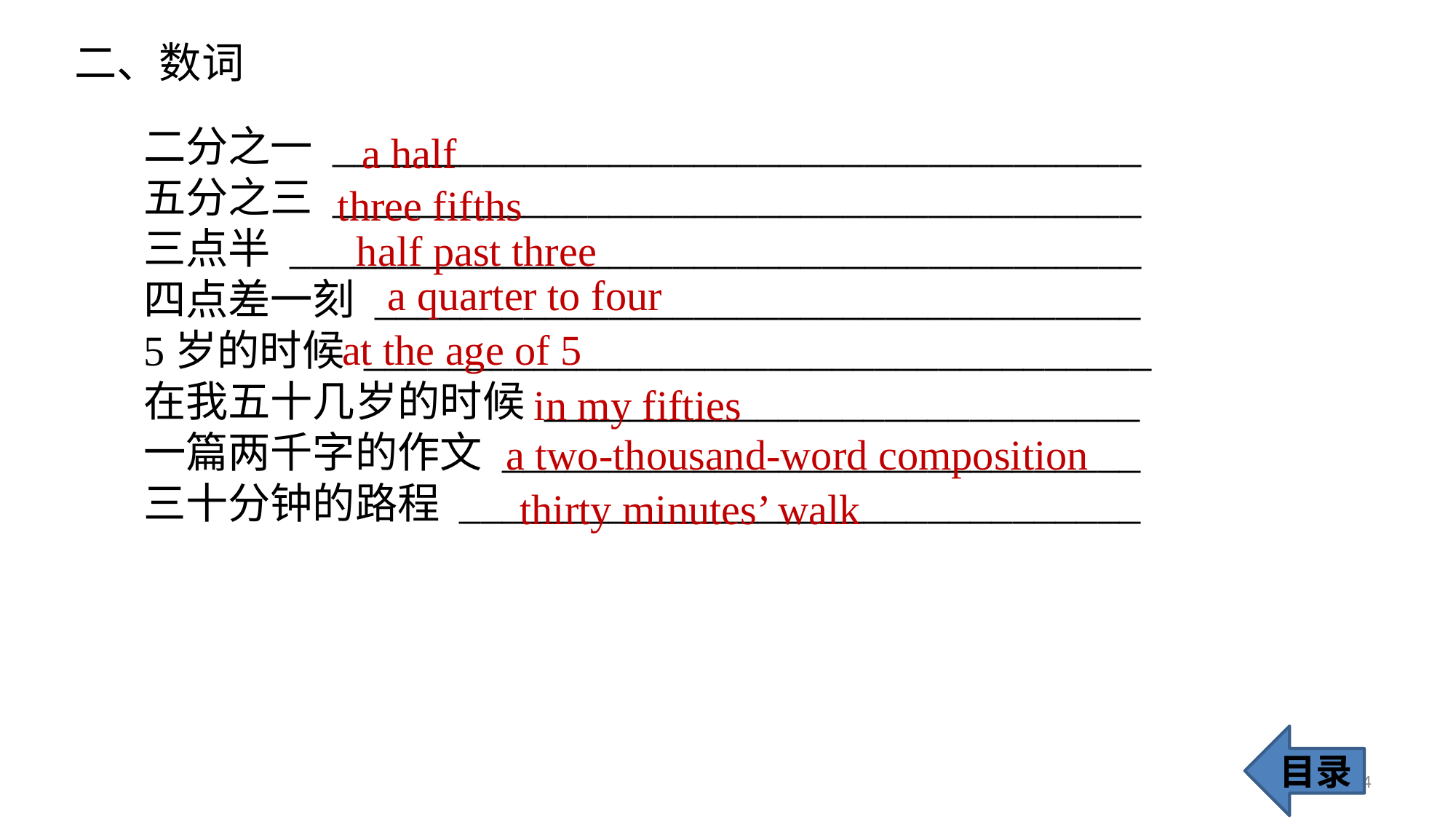

二、数词
二分之一 ______________________________________
五分之三 ______________________________________
三点半 ________________________________________
四点差一刻 ____________________________________
5岁的时候 _____________________________________
在我五十几岁的时候 ____________________________
一篇两千字的作文 ______________________________
三十分钟的路程 ________________________________
a half
three fifths
half past three
a quarter to four
at the age of 5
in my fifties
a two-thousand-word composition
thirty minutes’ walk
目录
74